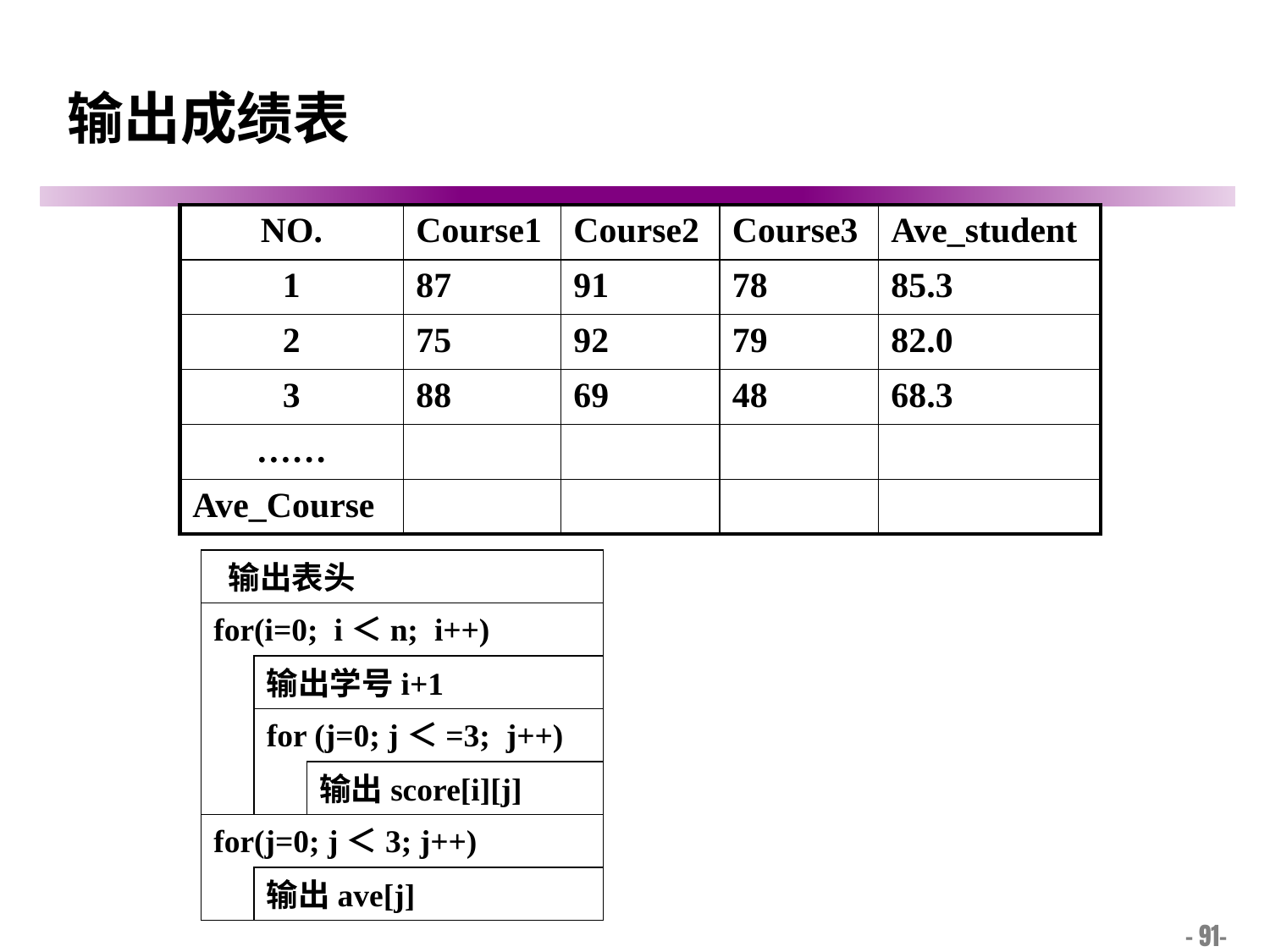

# 输出成绩表
| NO. | Course1 | Course2 | Course3 | Ave\_student |
| --- | --- | --- | --- | --- |
| 1 | 87 | 91 | 78 | 85.3 |
| 2 | 75 | 92 | 79 | 82.0 |
| 3 | 88 | 69 | 48 | 68.3 |
| …… |  |  |  |  |
| Ave\_Course |  |  |  |  |

 输出表头
for(i=0;  i＜n;  i++)

输出学号i+1
for (j=0; j＜=3;  j++)
输出score[i][j]
for(j=0; j＜3; j++)
输出ave[j]
 - 91-